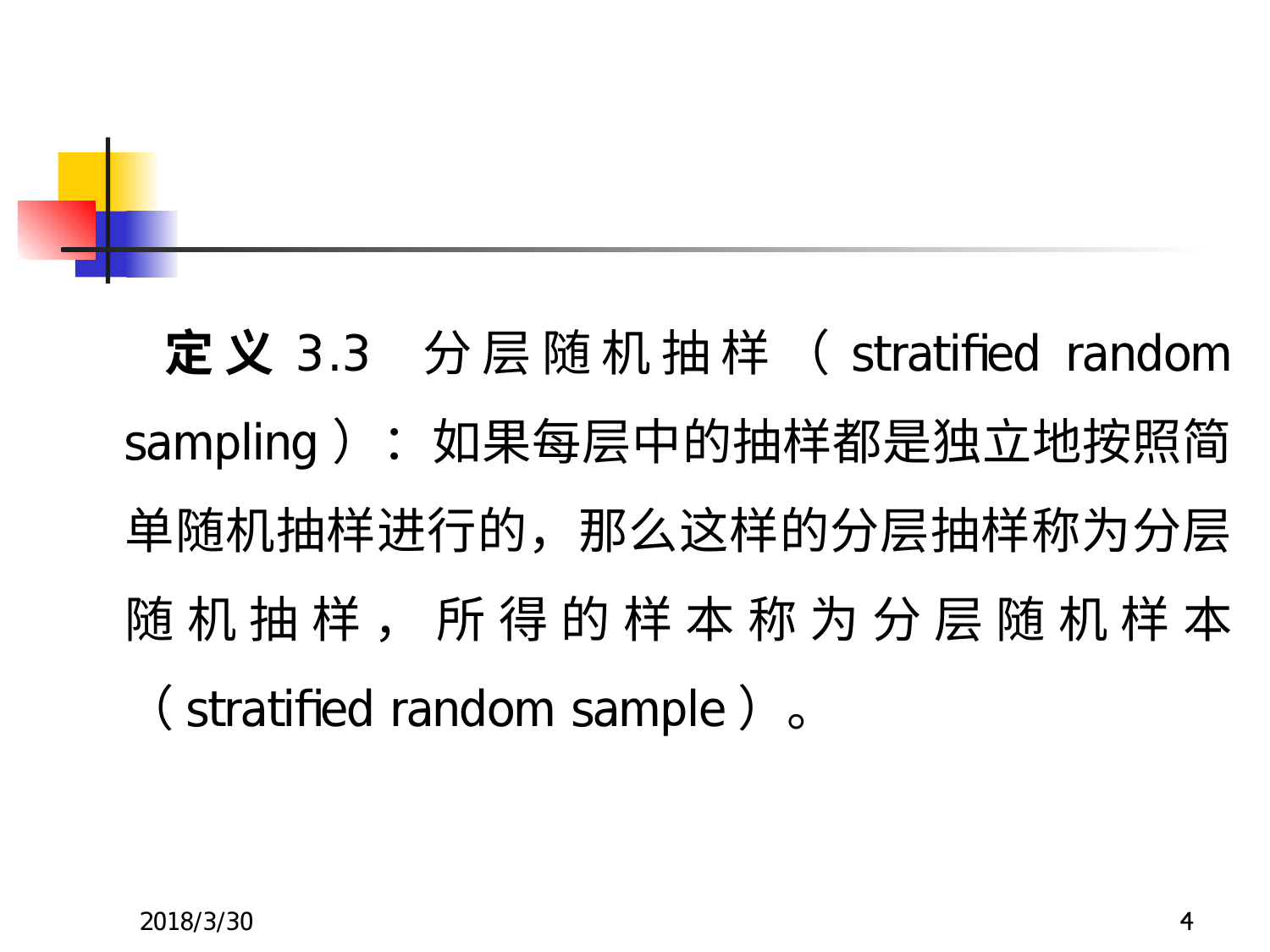

定义3.3 分层随机抽样（stratified random sampling）：如果每层中的抽样都是独立地按照简单随机抽样进行的，那么这样的分层抽样称为分层随机抽样，所得的样本称为分层随机样本（stratified random sample）。

2018/3/30
4